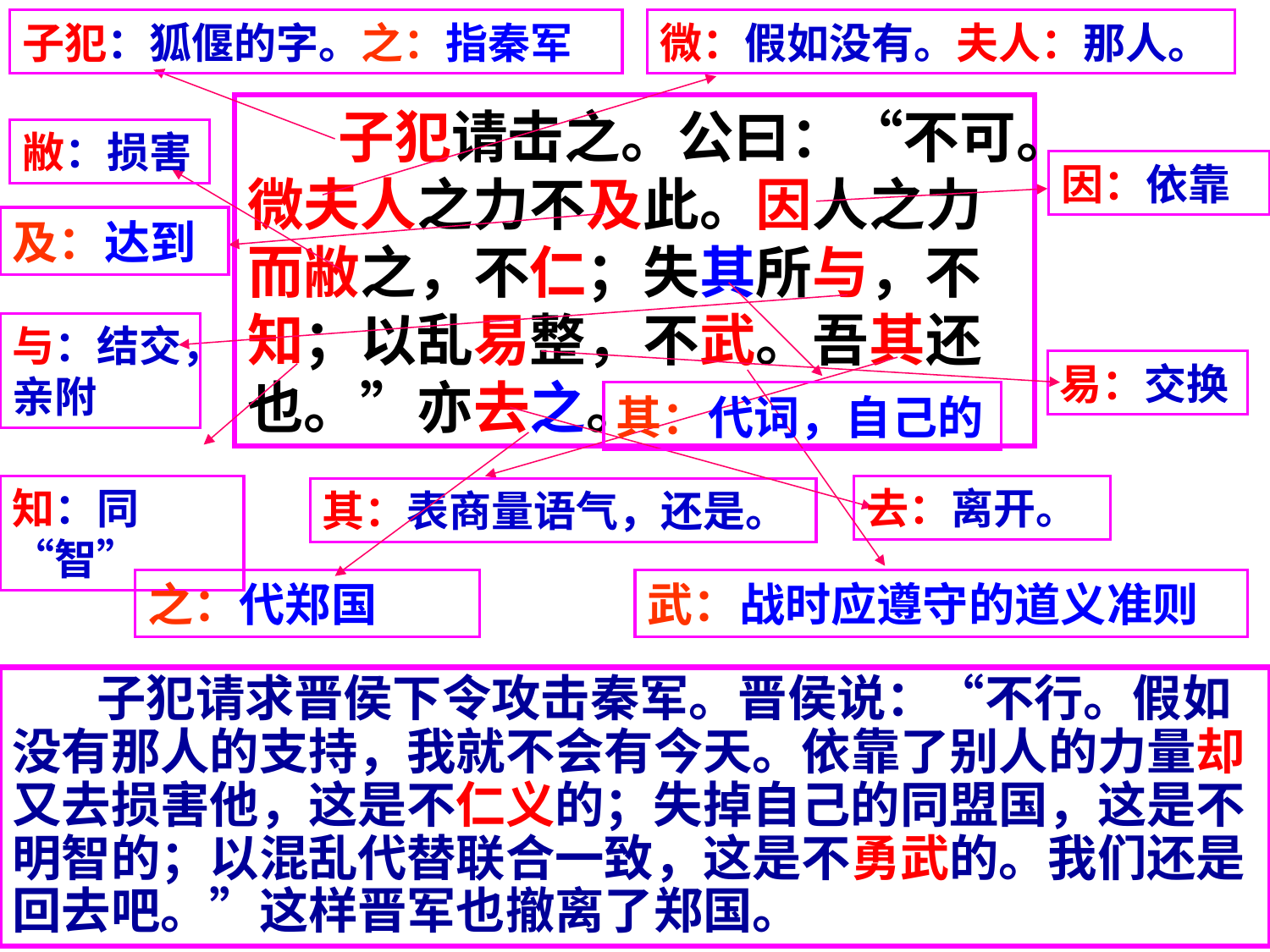

子犯：狐偃的字。之：指秦军
微：假如没有。夫人：那人。

      子犯请击之。公曰：“不可。微夫人之力不及此。因人之力而敝之，不仁；失其所与，不知；以乱易整，不武。吾其还也。”亦去之。
敝：损害
因：依靠

及：达到

与：结交，亲附

易：交换

其：代词，自己的

知：同“智”
去：离开。
其：表商量语气，还是。
之：代郑国
武：战时应遵守的道义准则
　　子犯请求晋侯下令攻击秦军。晋侯说：“不行。假如没有那人的支持，我就不会有今天。依靠了别人的力量却又去损害他，这是不仁义的；失掉自己的同盟国，这是不明智的；以混乱代替联合一致，这是不勇武的。我们还是回去吧。”这样晋军也撤离了郑国。